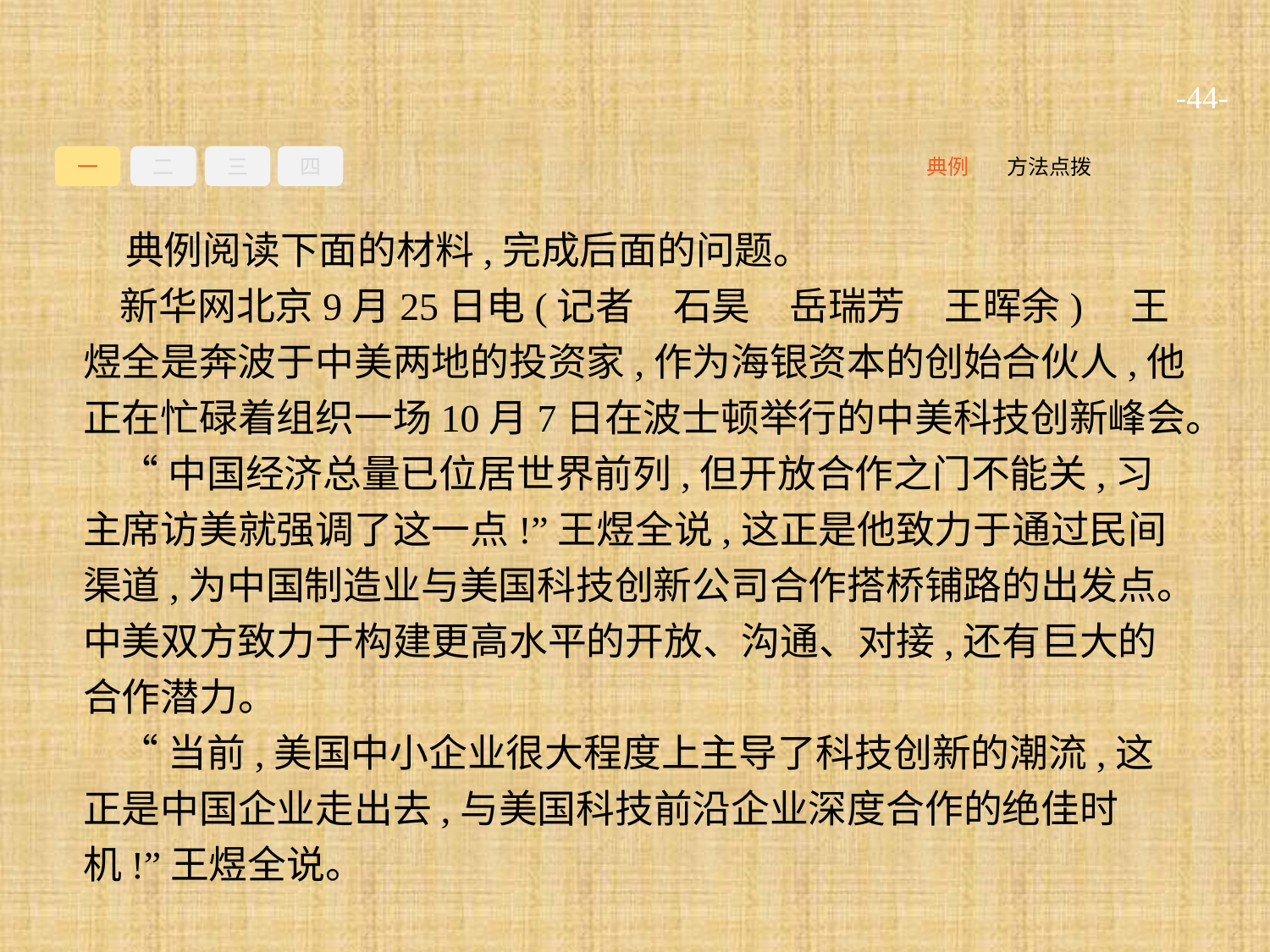

-44-
一
二
三
四
方法点拨
典例
典例阅读下面的材料,完成后面的问题。
新华网北京9月25日电(记者　石昊　岳瑞芳　王晖余)　王煜全是奔波于中美两地的投资家,作为海银资本的创始合伙人,他正在忙碌着组织一场10月7日在波士顿举行的中美科技创新峰会。
“中国经济总量已位居世界前列,但开放合作之门不能关,习主席访美就强调了这一点!”王煜全说,这正是他致力于通过民间渠道,为中国制造业与美国科技创新公司合作搭桥铺路的出发点。中美双方致力于构建更高水平的开放、沟通、对接,还有巨大的合作潜力。
“当前,美国中小企业很大程度上主导了科技创新的潮流,这正是中国企业走出去,与美国科技前沿企业深度合作的绝佳时机!”王煜全说。